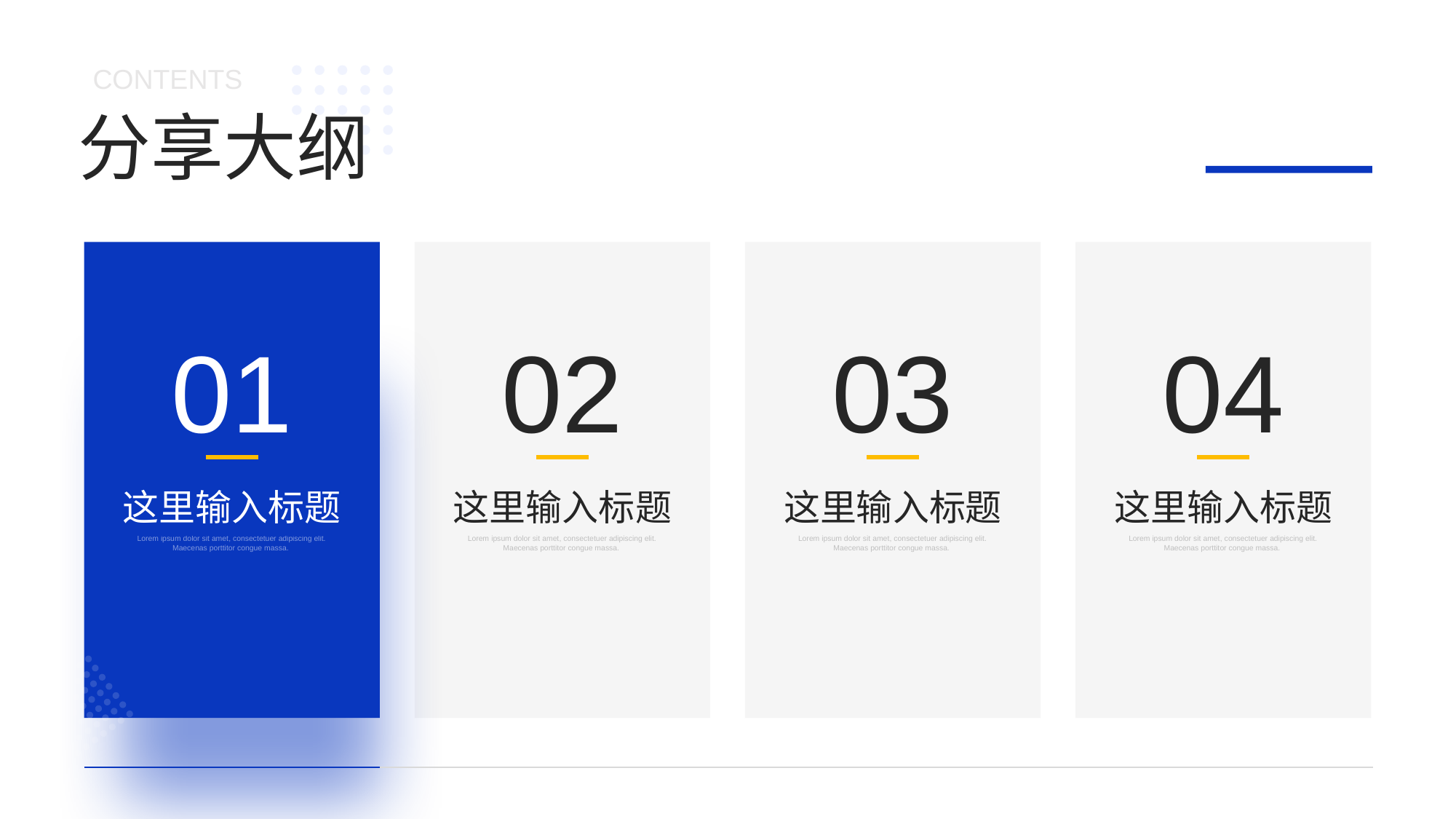

CONTENTS

分享大纲

01
02
03
04
这里输入标题
这里输入标题
这里输入标题
这里输入标题
Lorem ipsum dolor sit amet, consectetuer adipiscing elit. Maecenas porttitor congue massa.
Lorem ipsum dolor sit amet, consectetuer adipiscing elit. Maecenas porttitor congue massa.
Lorem ipsum dolor sit amet, consectetuer adipiscing elit. Maecenas porttitor congue massa.
Lorem ipsum dolor sit amet, consectetuer adipiscing elit. Maecenas porttitor congue massa.